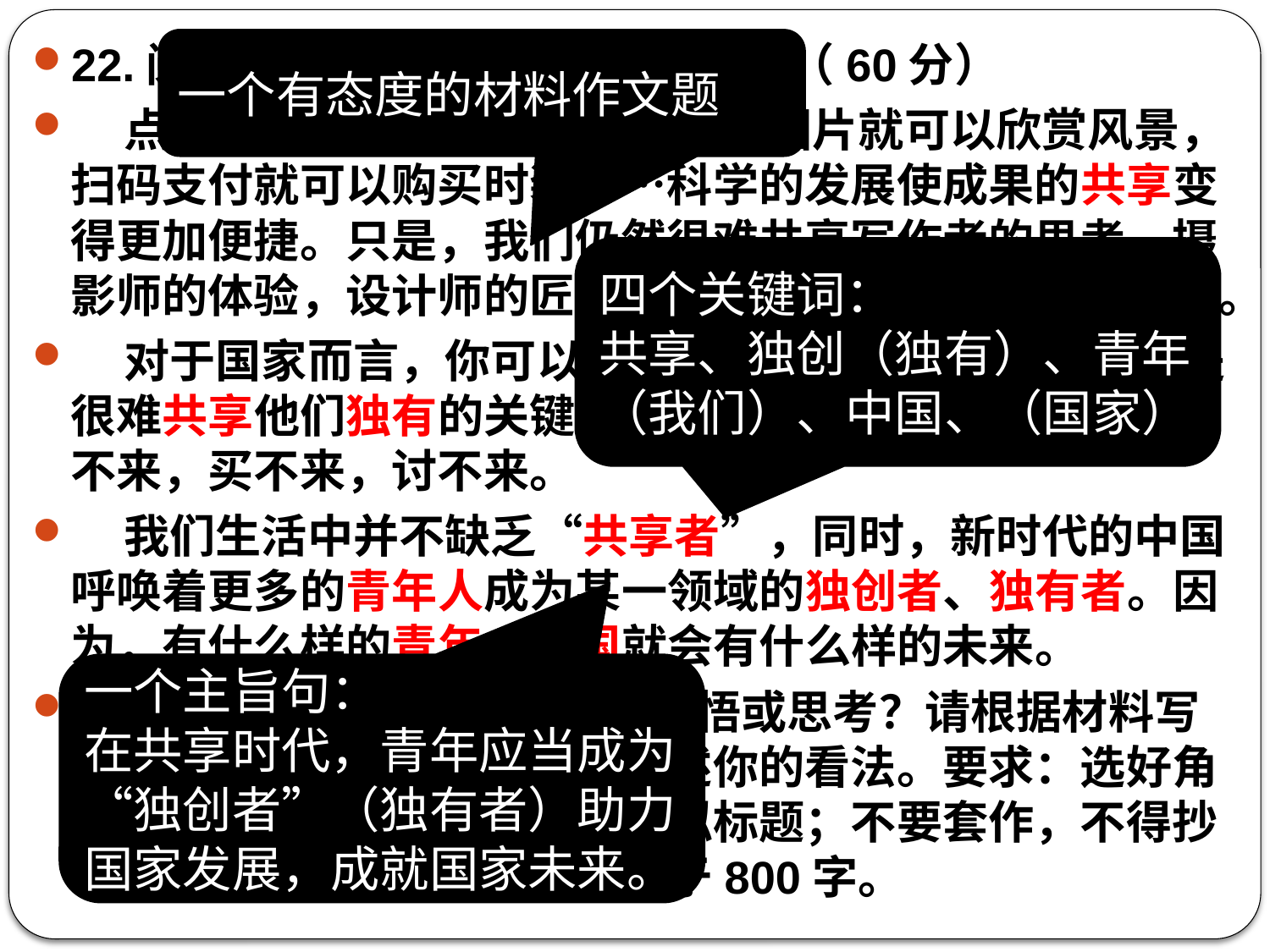

22.阅读下列材料，根据要求写作。（60分）
    点击链接就可以阅读美文，打开图片就可以欣赏风景，扫码支付就可以购买时装……科学的发展使成果的共享变得更加便捷。只是，我们仍然很难共享写作者的思考，摄影师的体验，设计师的匠心……这些仍然属于独创者独有。
    对于国家而言，你可以共享别国科学发展的成果，只是很难共享他们独有的关键核心技术。因为关键核心技术要不来，买不来，讨不来。
    我们生活中并不缺乏“共享者”，同时，新时代的中国呼唤着更多的青年人成为某一领域的独创者、独有者。因为，有什么样的青年，中国就会有什么样的未来。
      以上材料触发了你怎样的感悟或思考？请根据材料写一篇文章，表明你的态度，阐述你的看法。要求：选好角度，确定立意，明确文体，自拟标题；不要套作，不得抄袭，不得泄露个人信息；不少于800字。
一个有态度的材料作文题
四个关键词：
共享、独创（独有）、青年（我们）、中国、（国家）
一个主旨句：
在共享时代，青年应当成为“独创者”（独有者）助力国家发展，成就国家未来。